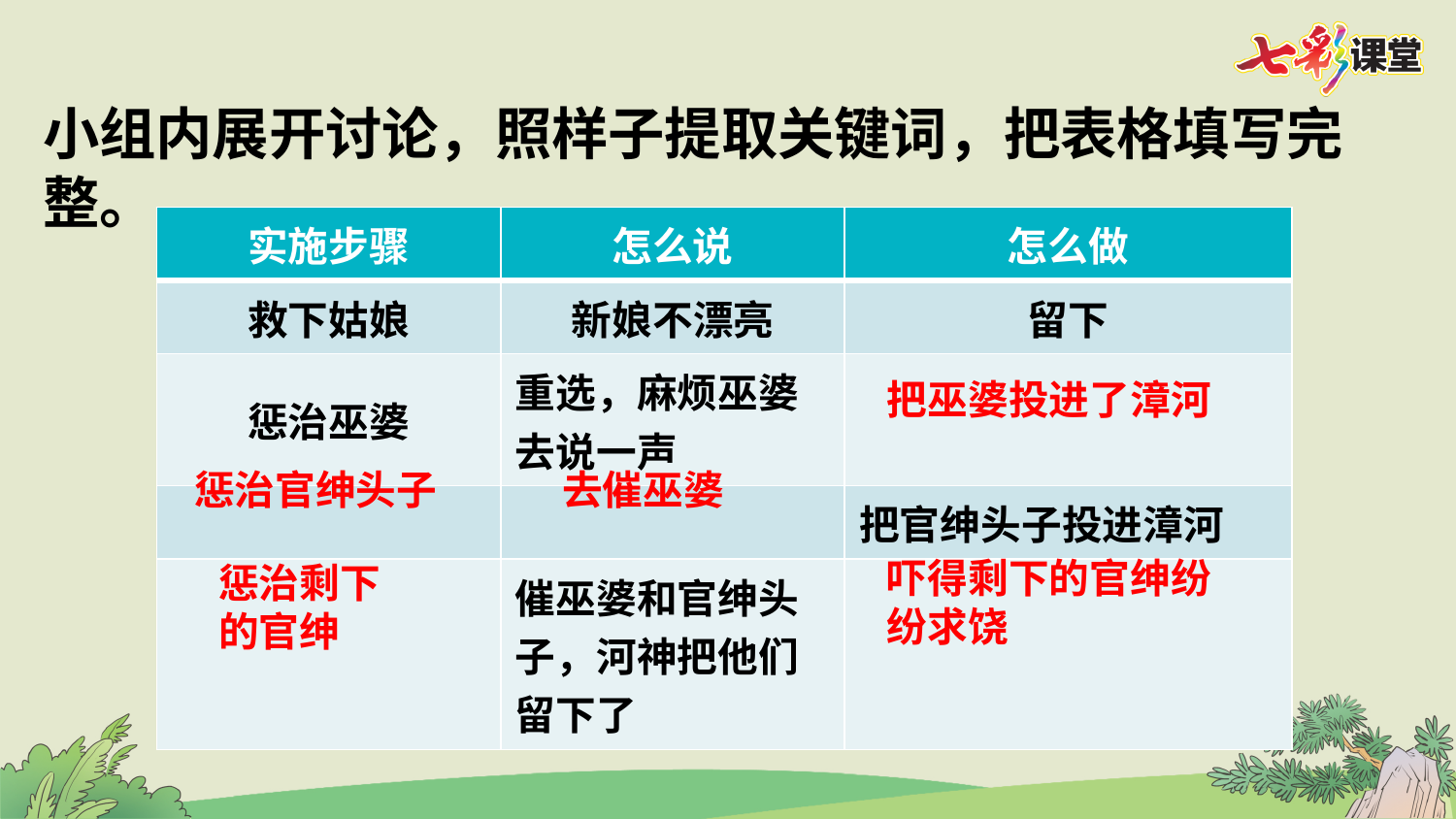

小组内展开讨论，照样子提取关键词，把表格填写完整。
| 实施步骤 | 怎么说 | 怎么做 |
| --- | --- | --- |
| 救下姑娘 | 新娘不漂亮 | 留下 |
| 惩治巫婆 | 重选，麻烦巫婆去说一声 |  |
|  |  | 把官绅头子投进漳河 |
|  | 催巫婆和官绅头子，河神把他们留下了 |  |
把巫婆投进了漳河
惩治官绅头子
 去催巫婆
吓得剩下的官绅纷纷求饶
惩治剩下的官绅